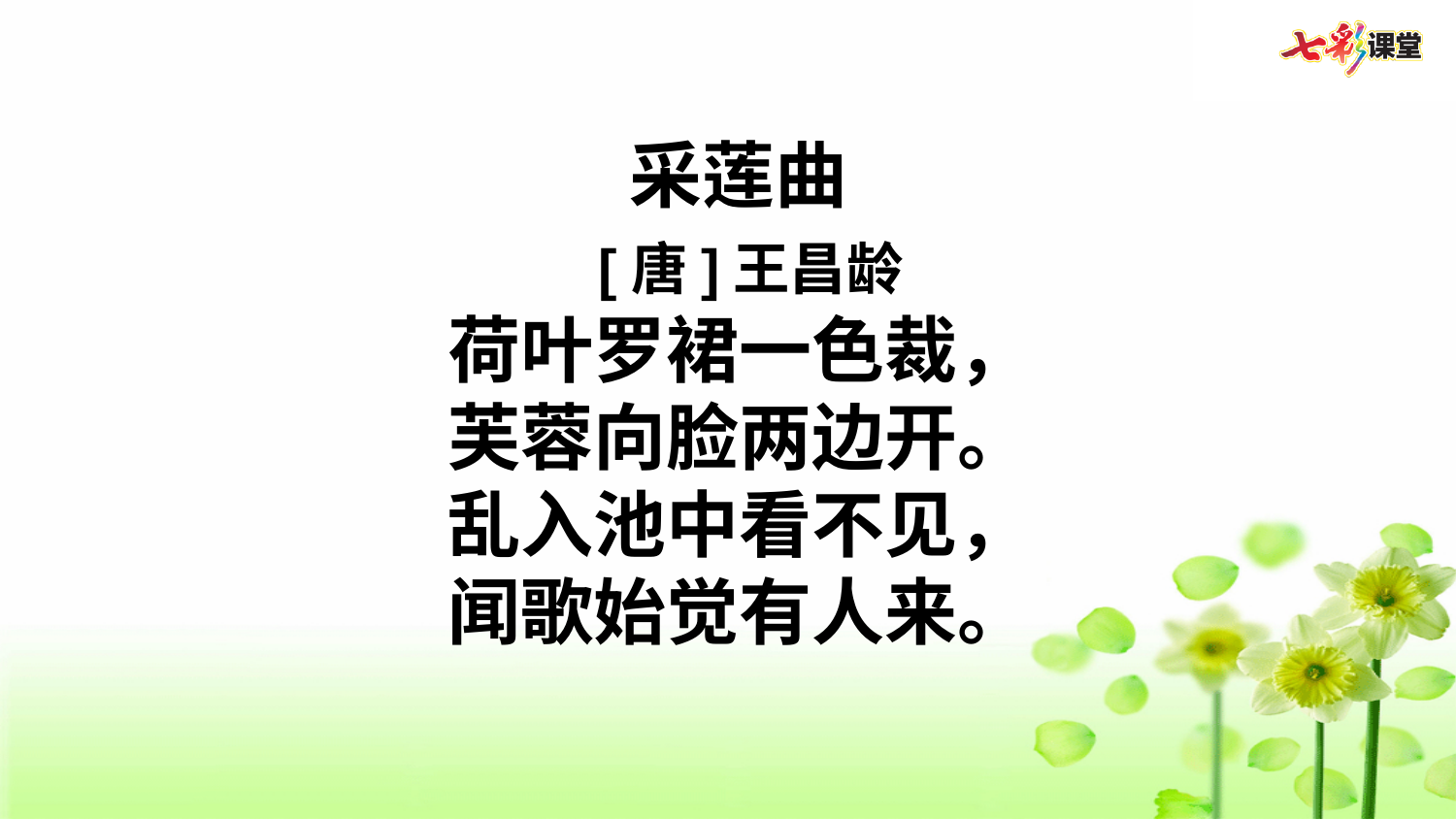

采莲曲
  [唐]王昌龄
荷叶罗裙一色裁，
芙蓉向脸两边开。
乱入池中看不见，
闻歌始觉有人来。